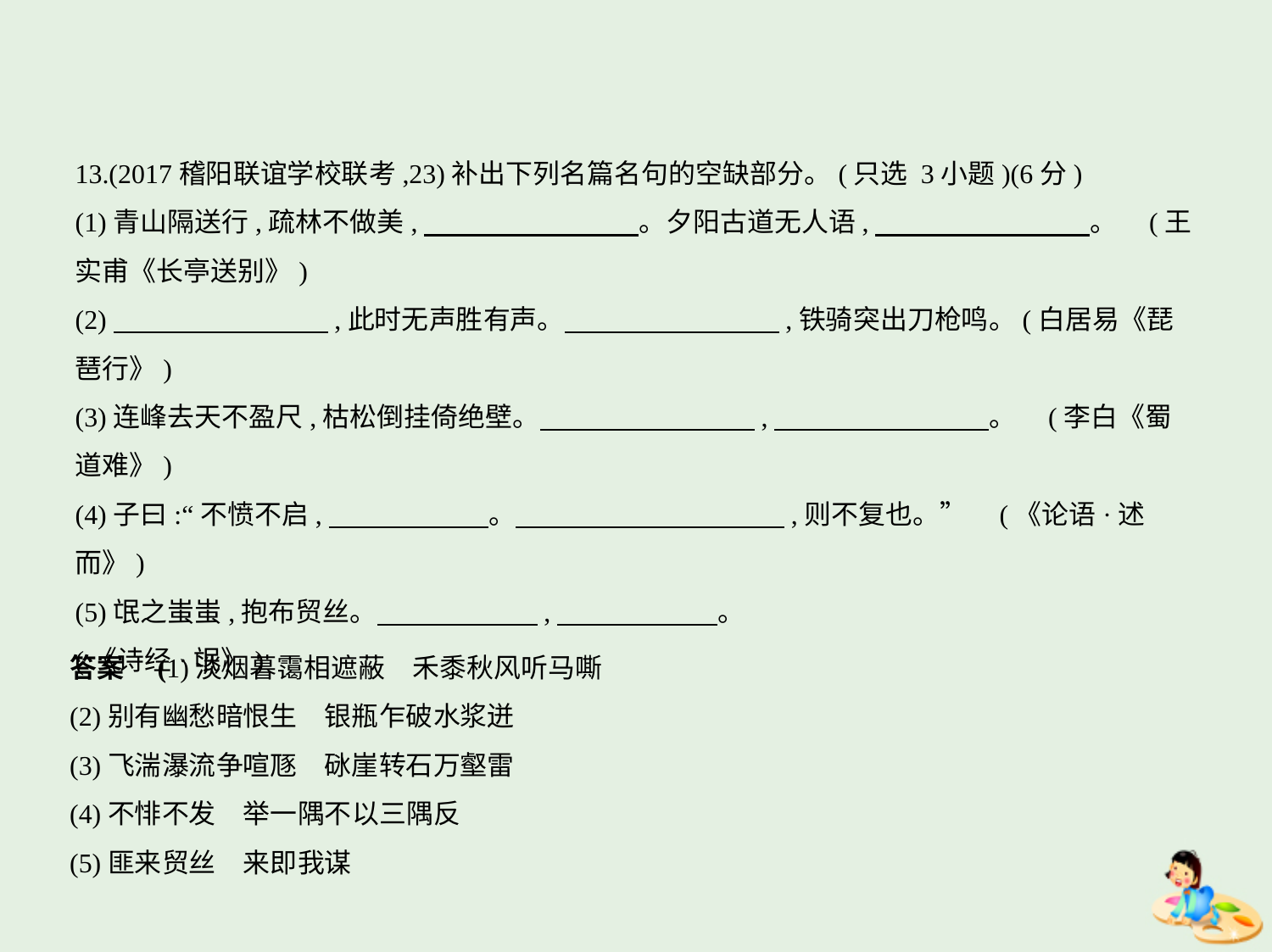

13.(2017稽阳联谊学校联考,23)补出下列名篇名句的空缺部分。(只选 3小题)(6分)
(1)青山隔送行,疏林不做美,　　　　　　　    。夕阳古道无人语,　　　　　　　    。 (王
实甫《长亭送别》)
(2)　　　　　　　    ,此时无声胜有声。　　　　　　　    ,铁骑突出刀枪鸣。(白居易《琵
琶行》)
(3)连峰去天不盈尺,枯松倒挂倚绝壁。　　　　　　　    ,　　　　　　　    。 (李白《蜀
道难》)
(4)子曰:“不愤不启,　　　　　    。　　　　　　　　　    ,则不复也。” (《论语·述而》)
(5)氓之蚩蚩,抱布贸丝。　　　　　    ,　　　　　    。
(《诗经·氓》)
答案　(1)淡烟暮霭相遮蔽　禾黍秋风听马嘶
(2)别有幽愁暗恨生　银瓶乍破水浆迸
(3)飞湍瀑流争喧豗　砯崖转石万壑雷
(4)不悱不发　举一隅不以三隅反
(5)匪来贸丝　来即我谋